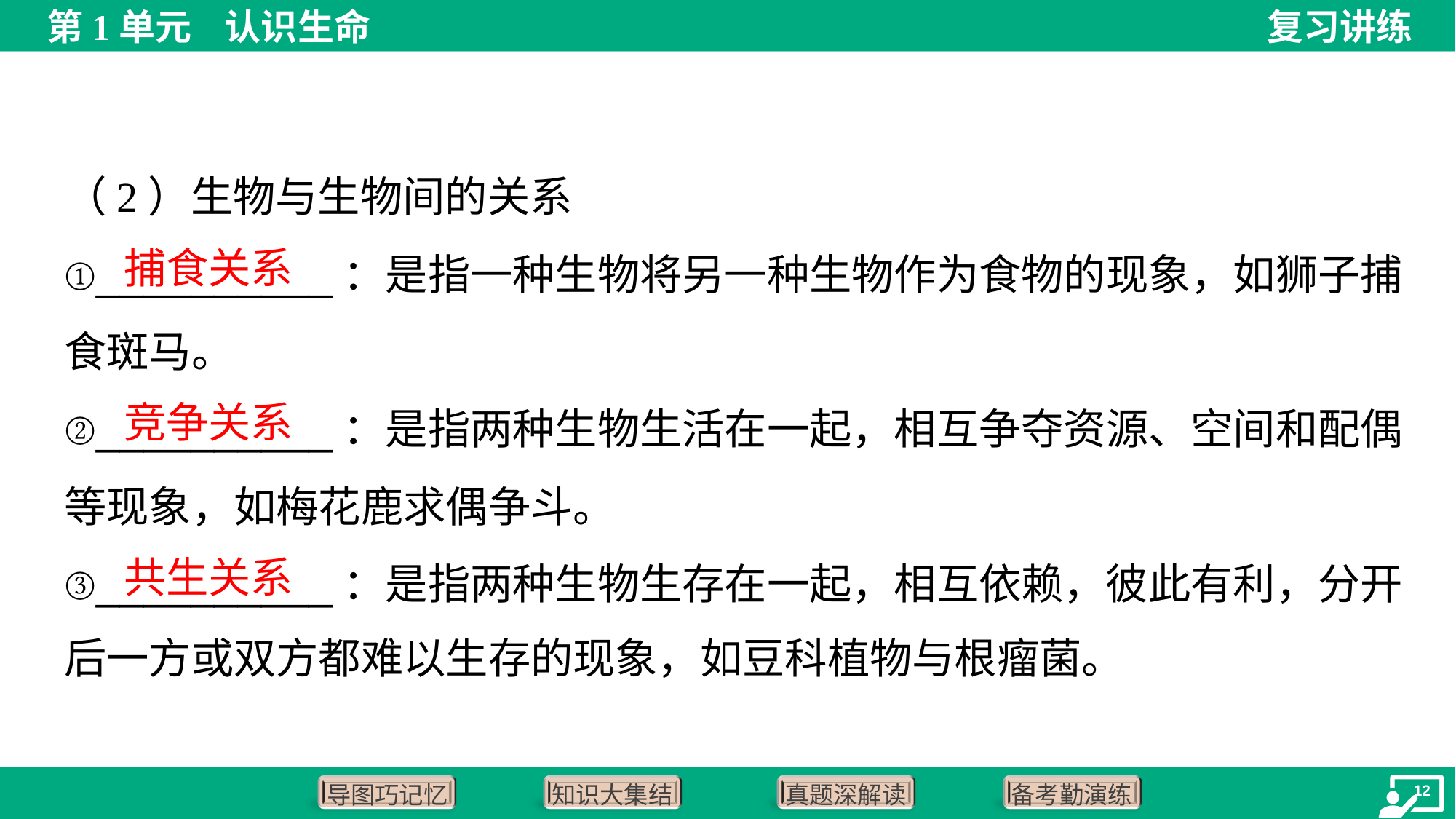

（2）生物与生物间的关系
捕食关系
①__________：是指一种生物将另一种生物作为食物的现象，如狮子捕
食斑马。
②__________：是指两种生物生活在一起，相互争夺资源、空间和配偶
等现象，如梅花鹿求偶争斗。
③__________：是指两种生物生存在一起，相互依赖，彼此有利，分开
后一方或双方都难以生存的现象，如豆科植物与根瘤菌。
竞争关系
共生关系